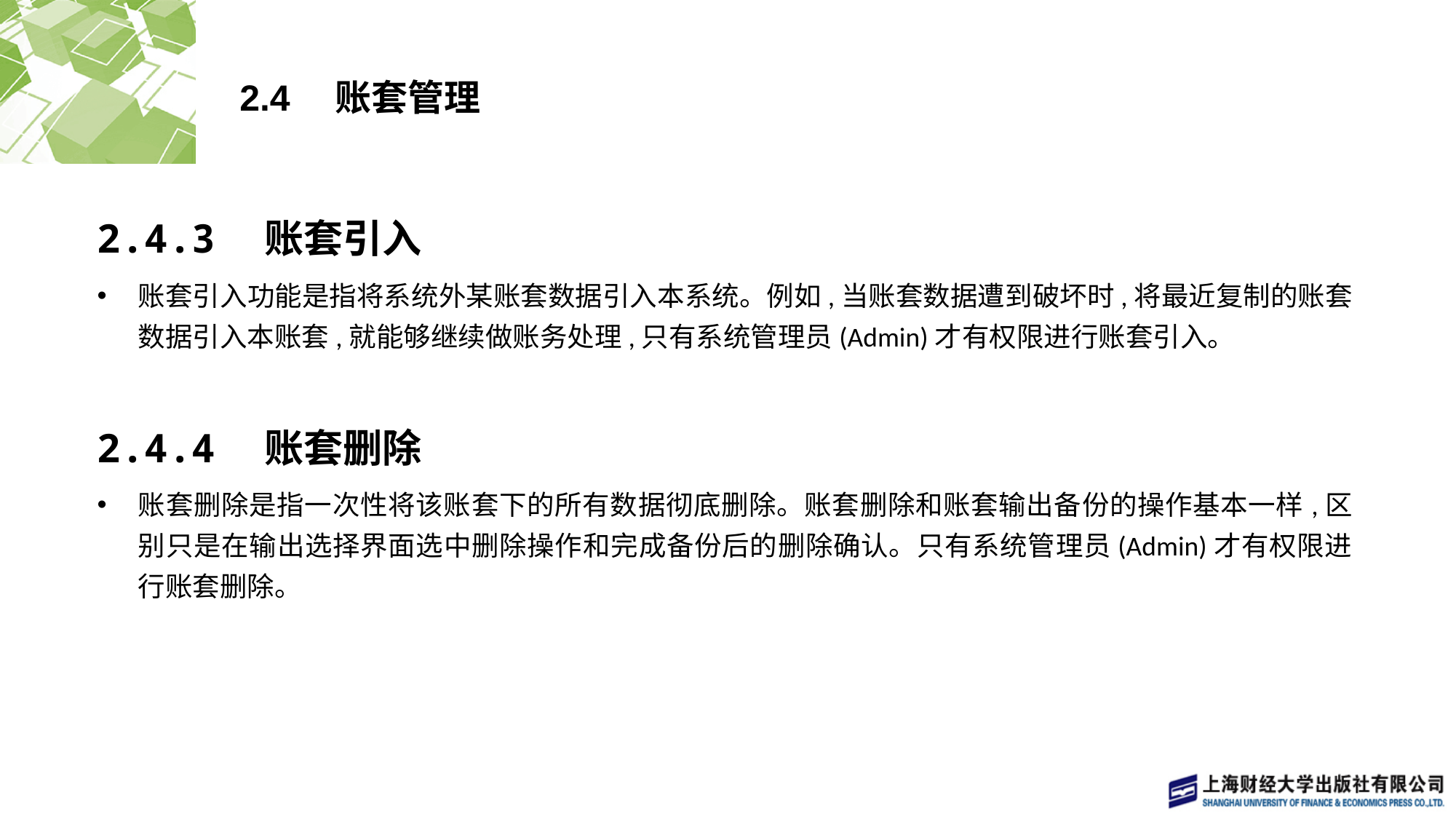

# 2.4　账套管理
2.4.3　账套引入
账套引入功能是指将系统外某账套数据引入本系统。例如,当账套数据遭到破坏时,将最近复制的账套数据引入本账套,就能够继续做账务处理,只有系统管理员(Admin)才有权限进行账套引入。

2.4.4　账套删除
账套删除是指一次性将该账套下的所有数据彻底删除。账套删除和账套输出备份的操作基本一样,区别只是在输出选择界面选中删除操作和完成备份后的删除确认。只有系统管理员(Admin)才有权限进行账套删除。